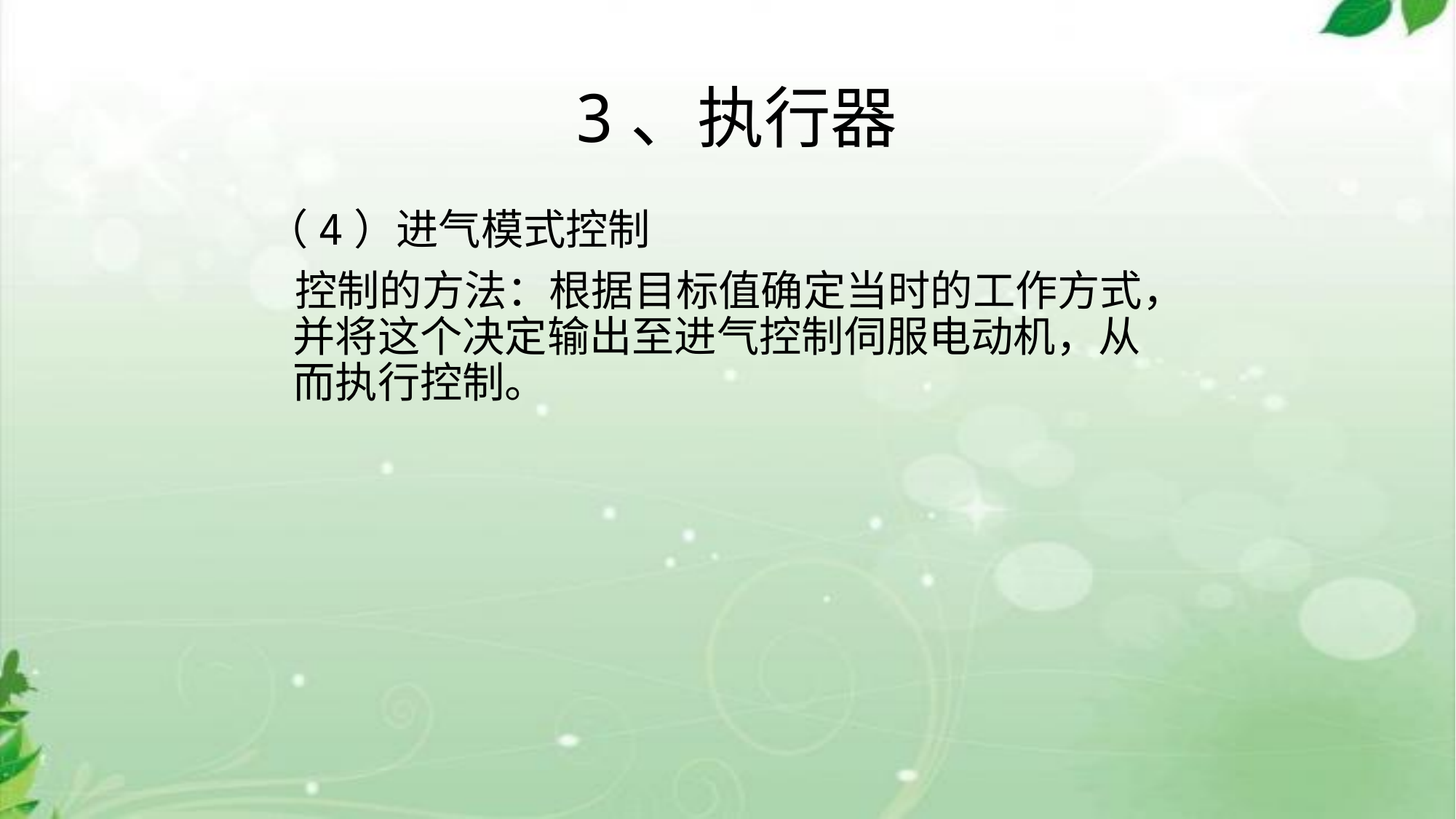

# 3、执行器
（4）进气模式控制
  控制的方法：根据目标值确定当时的工作方式，并将这个决定输出至进气控制伺服电动机，从而执行控制。